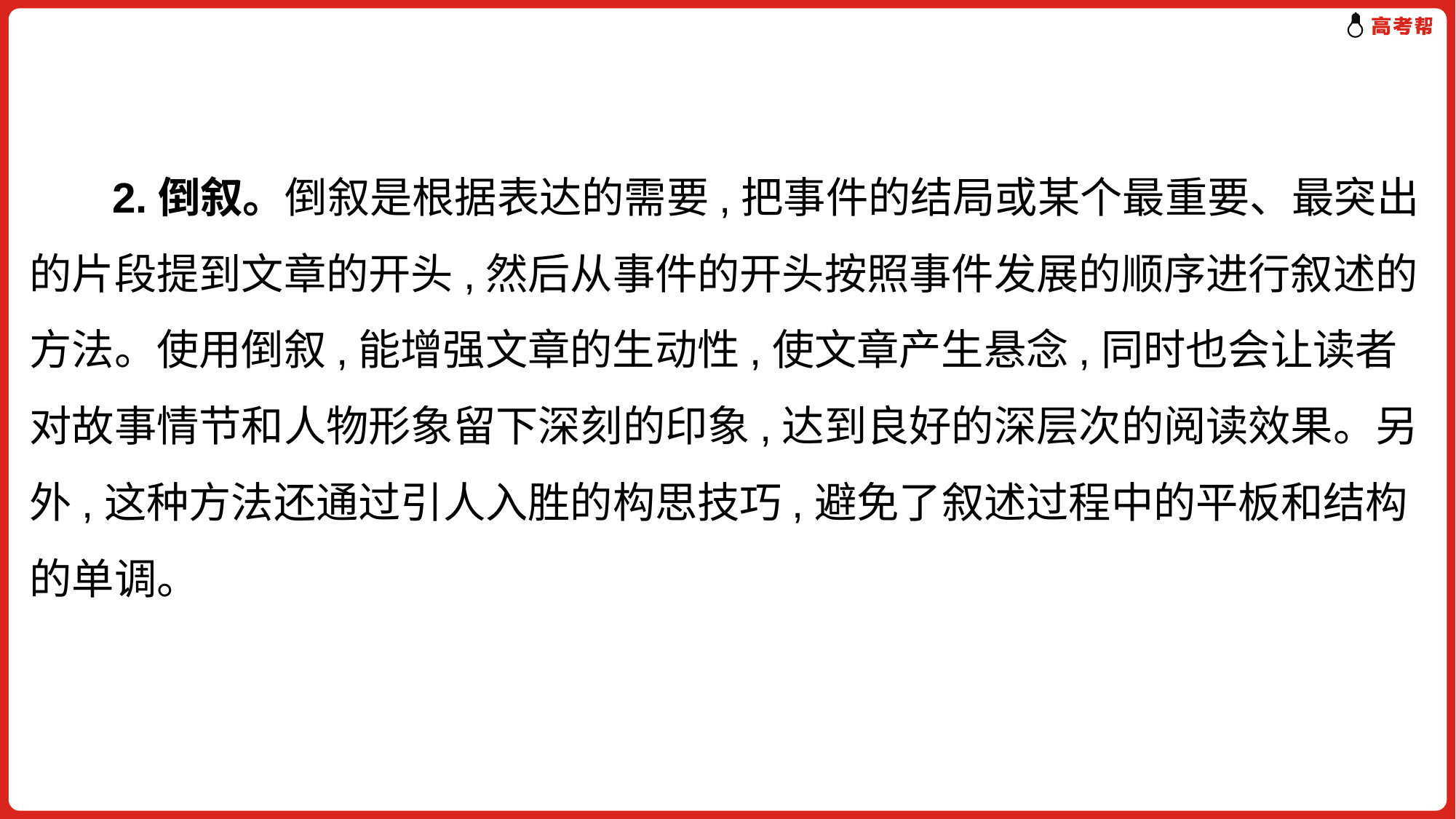

2.倒叙。倒叙是根据表达的需要,把事件的结局或某个最重要、最突出的片段提到文章的开头,然后从事件的开头按照事件发展的顺序进行叙述的方法。使用倒叙,能增强文章的生动性,使文章产生悬念,同时也会让读者对故事情节和人物形象留下深刻的印象,达到良好的深层次的阅读效果。另外,这种方法还通过引人入胜的构思技巧,避免了叙述过程中的平板和结构的单调。